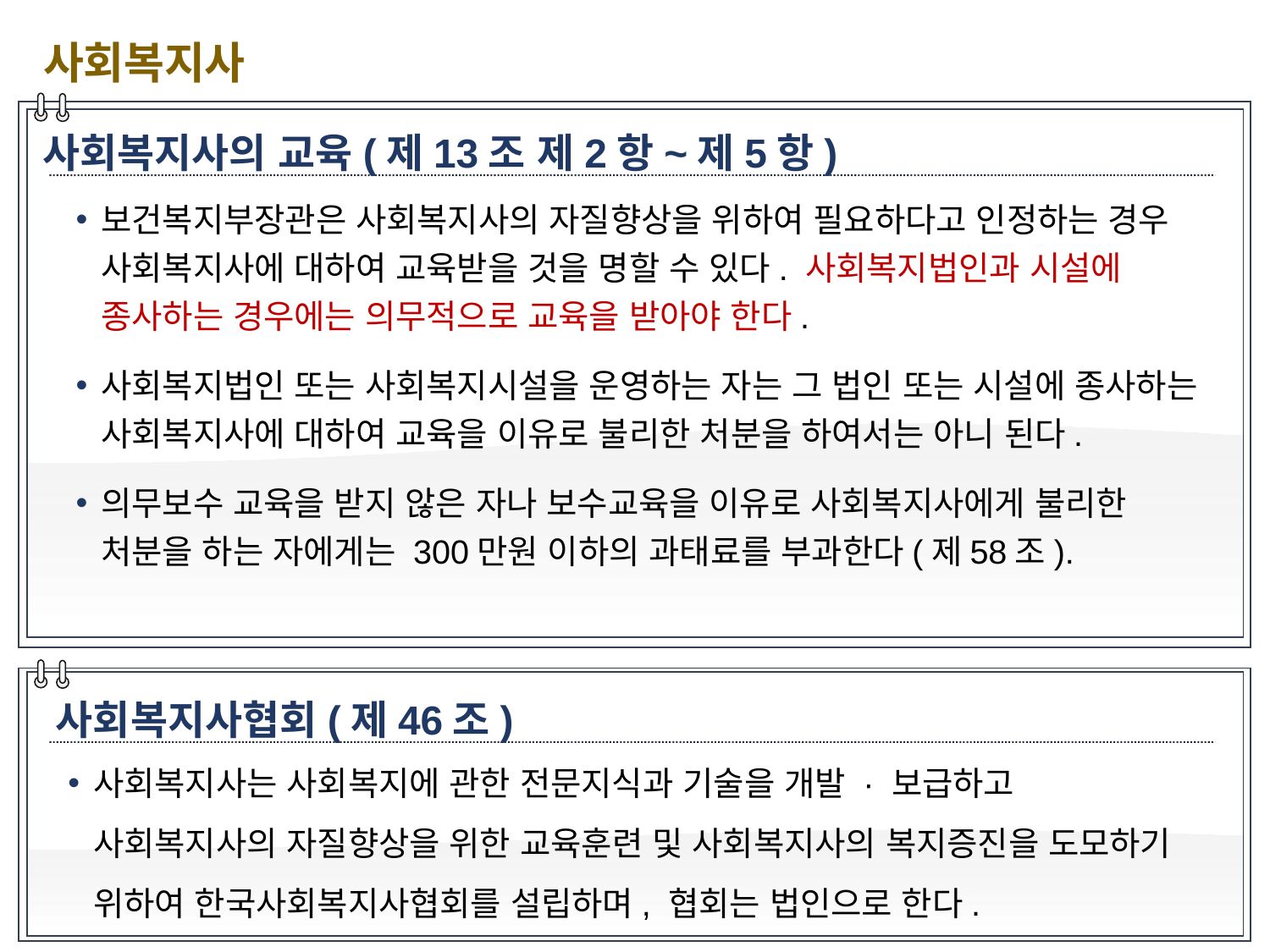

사회복지사

사회복지사의 교육(제13조 제2항~제5항)

보건복지부장관은 사회복지사의 자질향상을 위하여 필요하다고 인정하는 경우 사회복지사에 대하여 교육받을 것을 명할 수 있다. 사회복지법인과 시설에 종사하는 경우에는 의무적으로 교육을 받아야 한다.
사회복지법인 또는 사회복지시설을 운영하는 자는 그 법인 또는 시설에 종사하는 사회복지사에 대하여 교육을 이유로 불리한 처분을 하여서는 아니 된다.
의무보수 교육을 받지 않은 자나 보수교육을 이유로 사회복지사에게 불리한 처분을 하는 자에게는 300만원 이하의 과태료를 부과한다(제58조).

사회복지사협회(제46조)
사회복지사는 사회복지에 관한 전문지식과 기술을 개발 · 보급하고 사회복지사의 자질향상을 위한 교육훈련 및 사회복지사의 복지증진을 도모하기 위하여 한국사회복지사협회를 설립하며, 협회는 법인으로 한다.